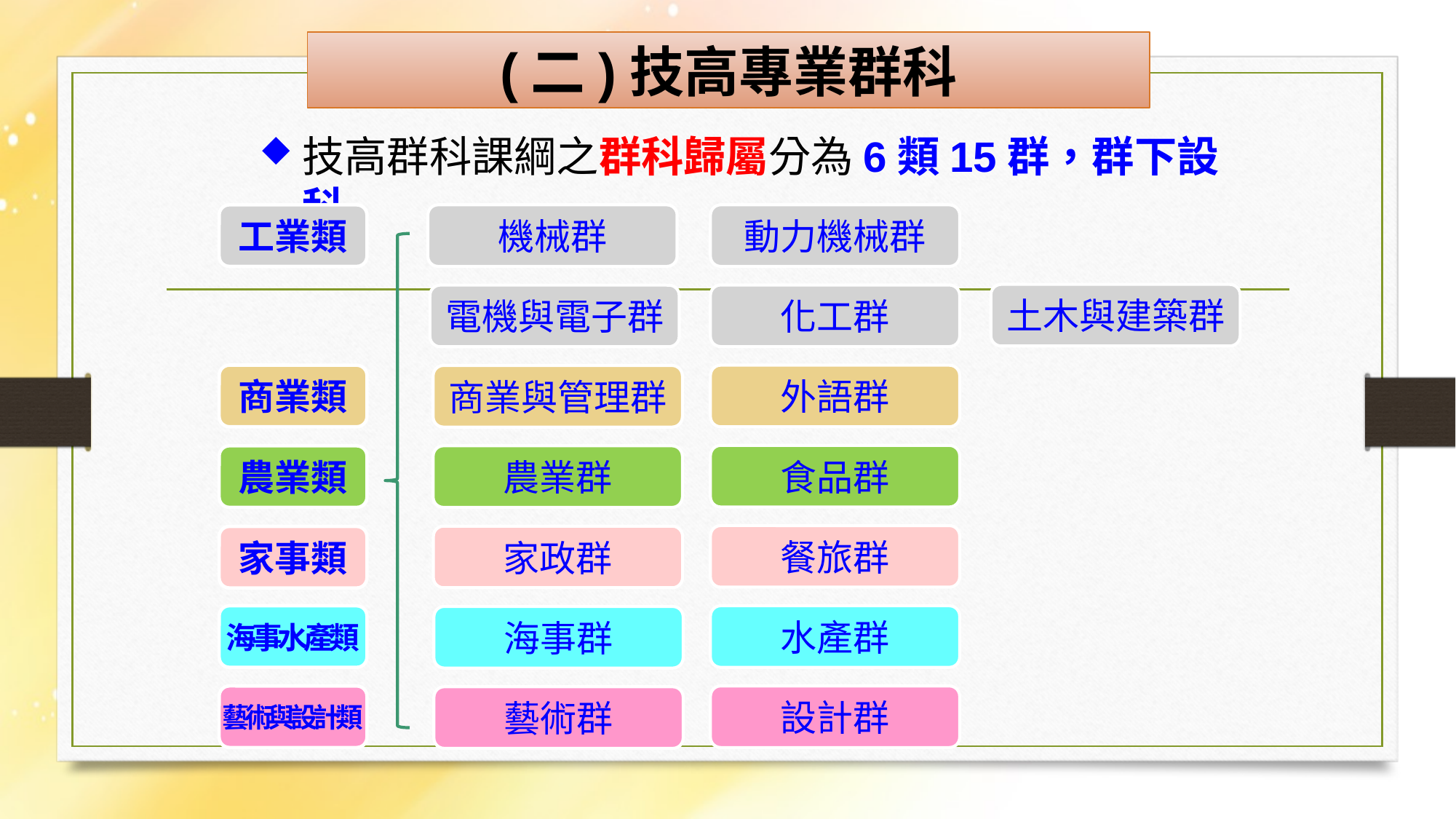

(二)技高專業群科
技高群科課綱之群科歸屬分為6類15群，群下設科
機械群
動力機械群
工業類

土木與建築群
化工群
電機與電子群
商業類
外語群
商業與管理群
食品群
農業類
農業群
餐旅群
家政群
家事類
海事水產類
水產群
海事群
藝術與設計類
設計群
藝術群